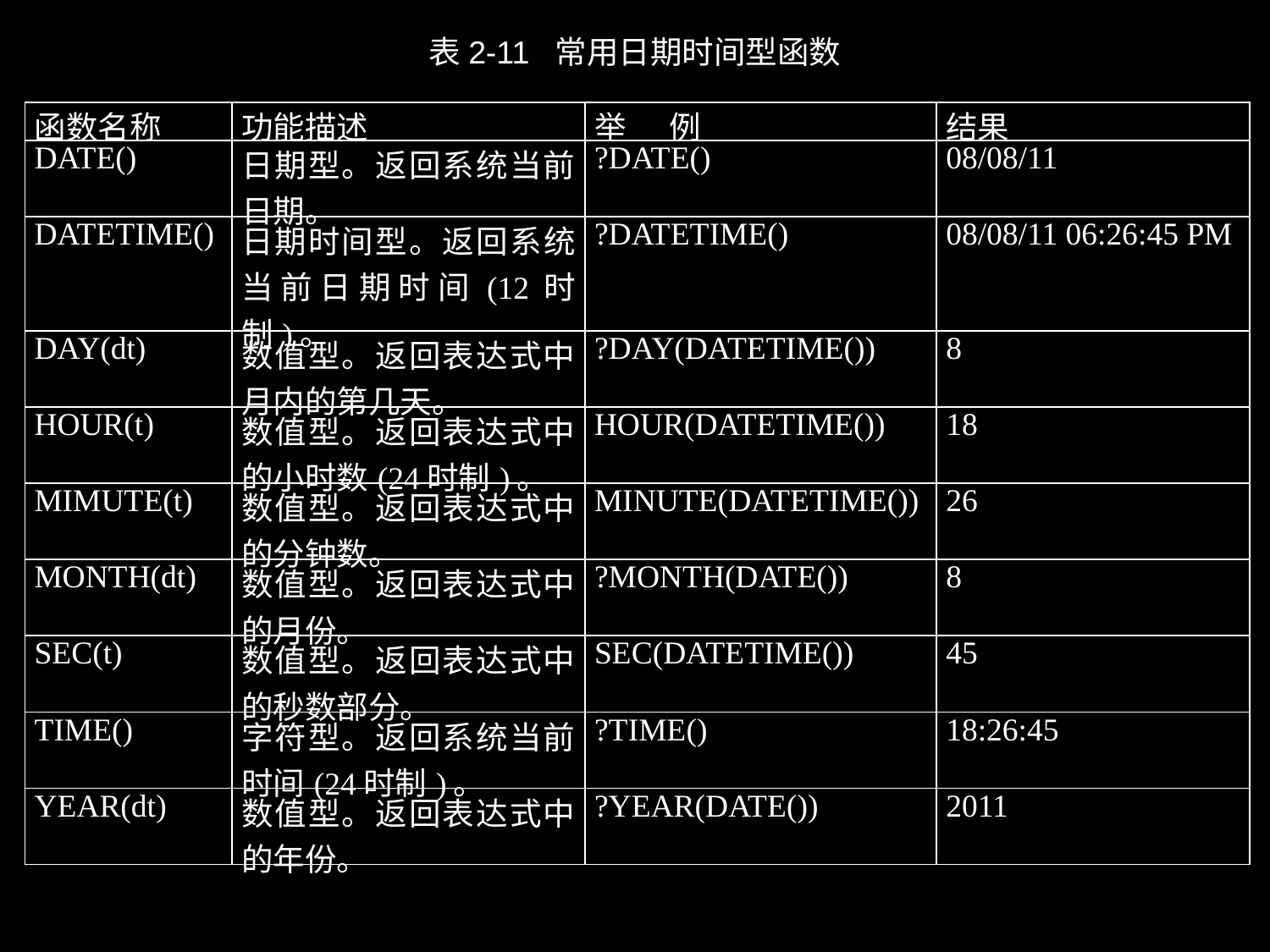

表2-11  常用日期时间型函数
| 函数名称 | 功能描述 | 举 例 | 结果 |
| --- | --- | --- | --- |
| DATE() | 日期型。返回系统当前日期。 | ?DATE() | 08/08/11 |
| DATETIME() | 日期时间型。返回系统当前日期时间(12时制)。 | ?DATETIME() | 08/08/11 06:26:45 PM |
| DAY(dt) | 数值型。返回表达式中月内的第几天。 | ?DAY(DATETIME()) | 8 |
| HOUR(t) | 数值型。返回表达式中的小时数(24时制)。 | HOUR(DATETIME()) | 18 |
| MIMUTE(t) | 数值型。返回表达式中的分钟数。 | MINUTE(DATETIME()) | 26 |
| MONTH(dt) | 数值型。返回表达式中的月份。 | ?MONTH(DATE()) | 8 |
| SEC(t) | 数值型。返回表达式中的秒数部分。 | SEC(DATETIME()) | 45 |
| TIME() | 字符型。返回系统当前时间(24时制)。 | ?TIME() | 18:26:45 |
| YEAR(dt) | 数值型。返回表达式中的年份。 | ?YEAR(DATE()) | 2011 |